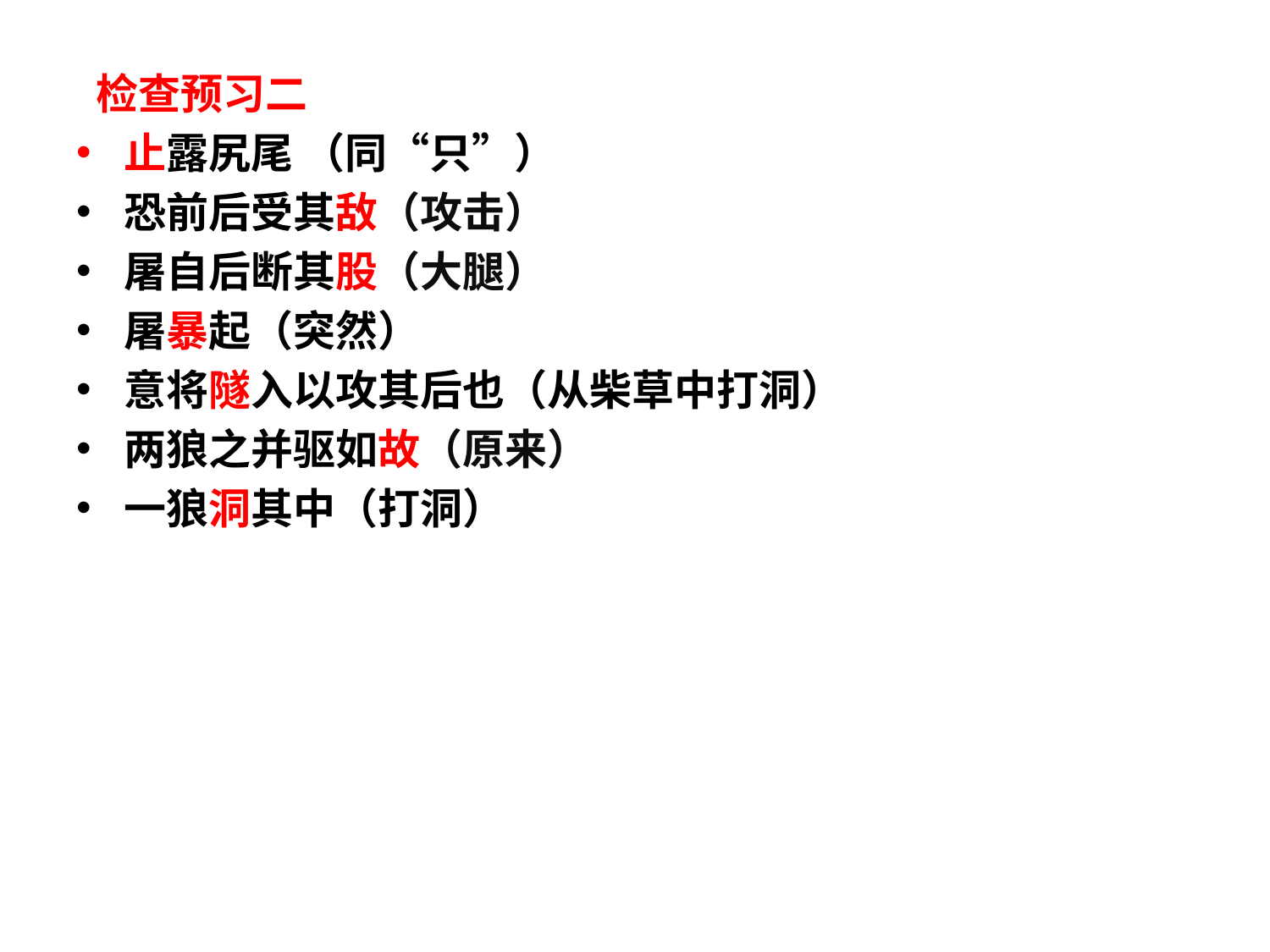

检查预习二
止露尻尾 （同“只”）
恐前后受其敌（攻击）
屠自后断其股（大腿）
屠暴起（突然）
意将隧入以攻其后也（从柴草中打洞）
两狼之并驱如故（原来）
一狼洞其中（打洞）